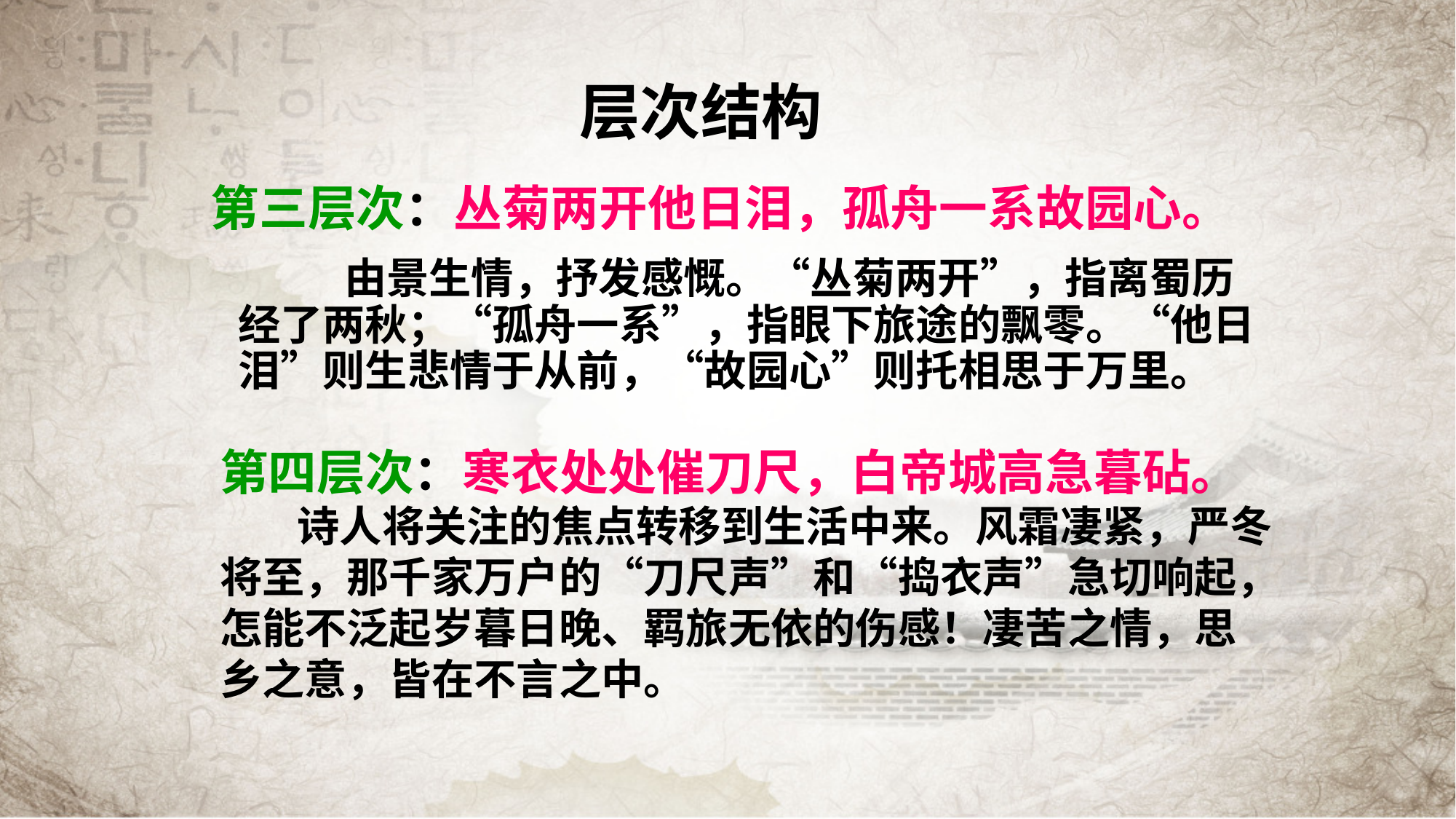

层次结构
第三层次：丛菊两开他日泪，孤舟一系故园心。
           由景生情，抒发感慨。“丛菊两开”，指离蜀历经了两秋；“孤舟一系”，指眼下旅途的飘零。“他日泪”则生悲情于从前，“故园心”则托相思于万里。

第四层次：寒衣处处催刀尺，白帝城高急暮砧。
       诗人将关注的焦点转移到生活中来。风霜凄紧，严冬将至，那千家万户的“刀尺声”和“捣衣声”急切响起，怎能不泛起岁暮日晚、羁旅无依的伤感！凄苦之情，思乡之意，皆在不言之中。